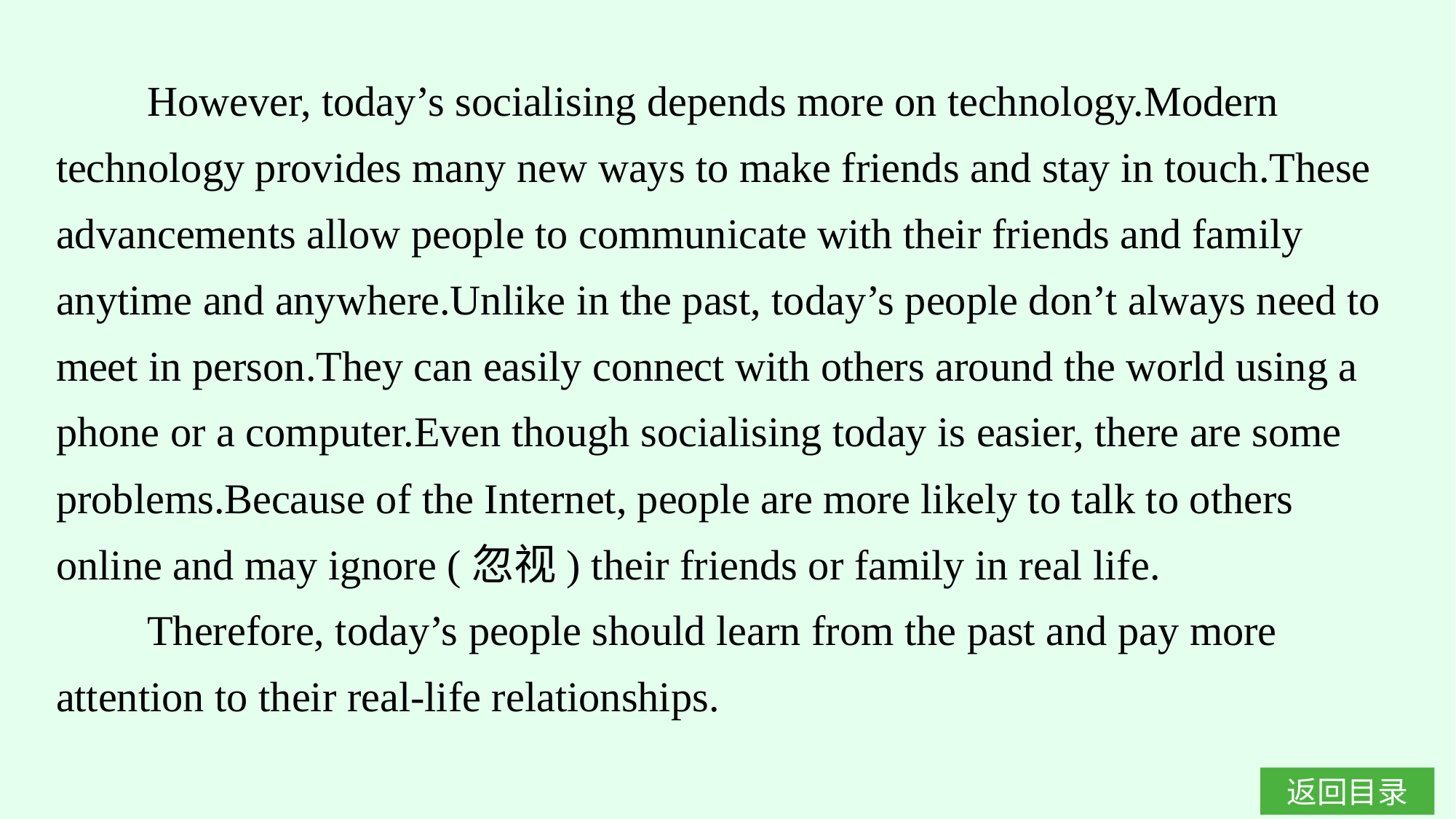

However, today’s socialising depends more on technology.Modern technology provides many new ways to make friends and stay in touch.These advancements allow people to communicate with their friends and family anytime and anywhere.Unlike in the past, today’s people don’t always need to meet in person.They can easily connect with others around the world using a phone or a computer.Even though socialising today is easier, there are some problems.Because of the Internet, people are more likely to talk to others online and may ignore (忽视) their friends or family in real life.
Therefore, today’s people should learn from the past and pay more attention to their real-life relationships.